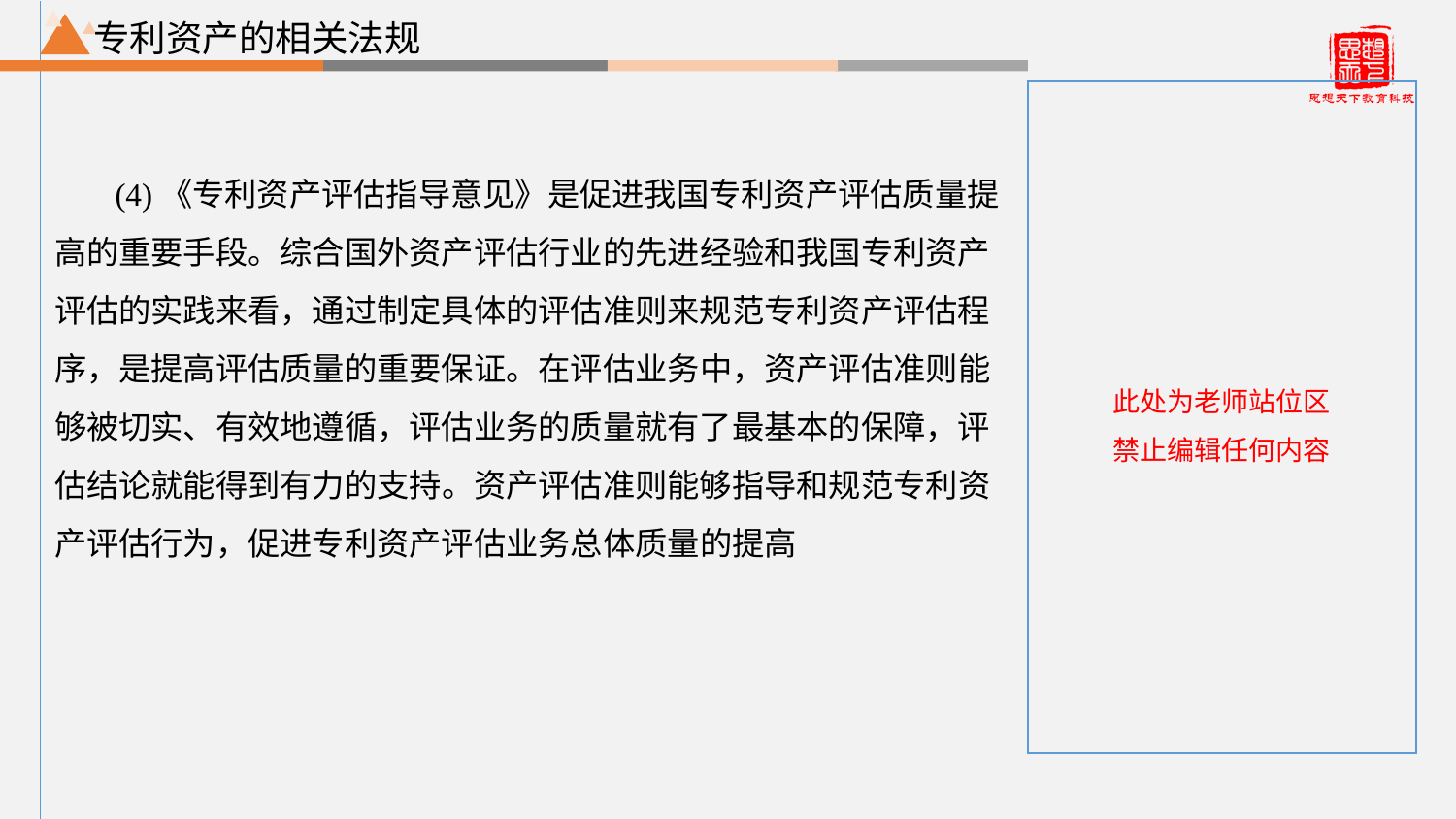

专利资产的相关法规
(4)《专利资产评估指导意见》是促进我国专利资产评估质量提高的重要手段。综合国外资产评估行业的先进经验和我国专利资产评估的实践来看，通过制定具体的评估准则来规范专利资产评估程序，是提高评估质量的重要保证。在评估业务中，资产评估准则能够被切实、有效地遵循，评估业务的质量就有了最基本的保障，评估结论就能得到有力的支持。资产评估准则能够指导和规范专利资产评估行为，促进专利资产评估业务总体质量的提高

33